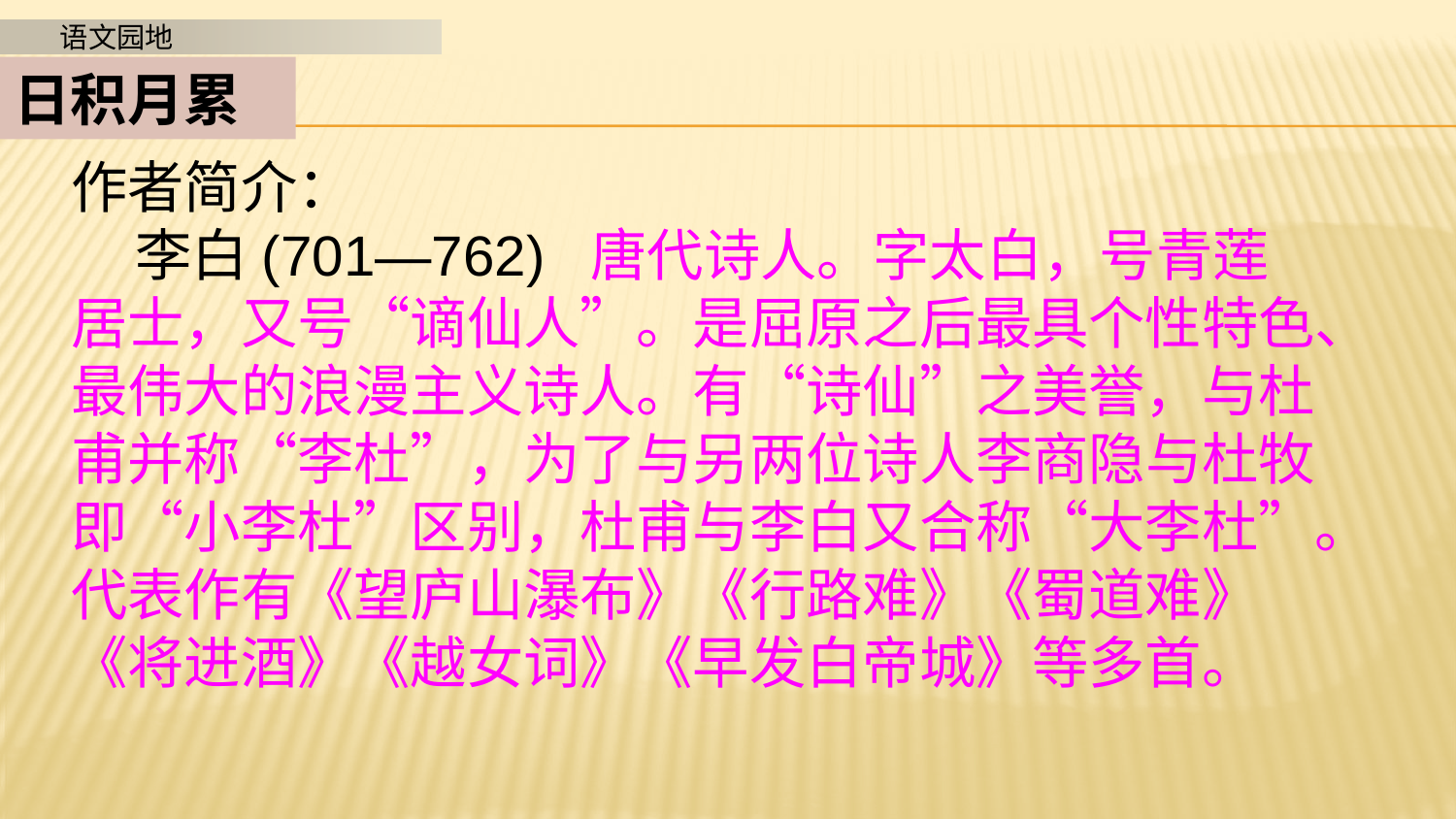

日积月累
作者简介：
    李白(701—762)  唐代诗人。字太白，号青莲居士，又号“谪仙人”。是屈原之后最具个性特色、最伟大的浪漫主义诗人。有“诗仙”之美誉，与杜甫并称“李杜”，为了与另两位诗人李商隐与杜牧即“小李杜”区别，杜甫与李白又合称“大李杜”。代表作有《望庐山瀑布》《行路难》《蜀道难》《将进酒》《越女词》《早发白帝城》等多首。